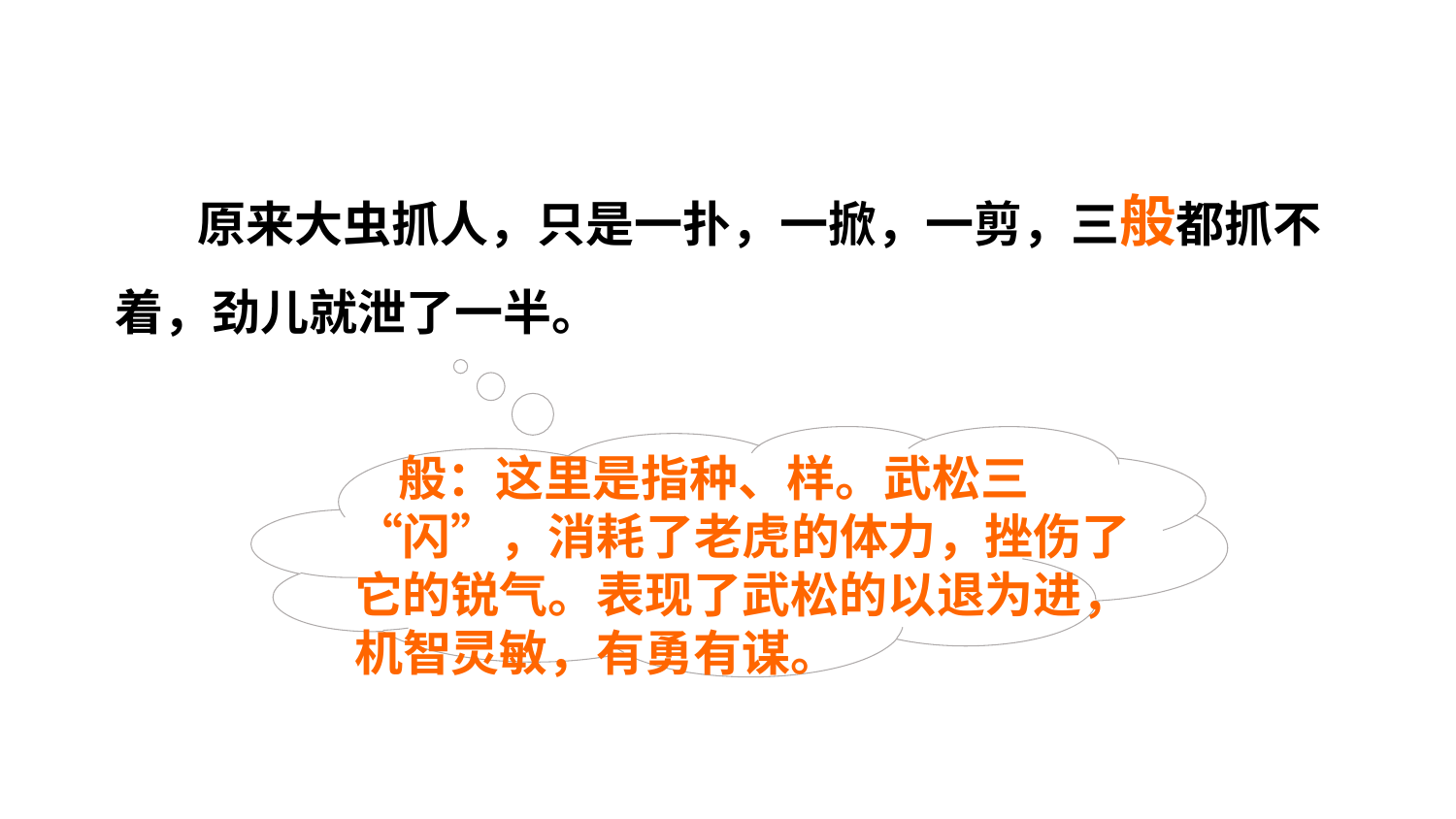

原来大虫抓人，只是一扑，一掀，一剪，三般都抓不着，劲儿就泄了一半。

   般：这里是指种、样。武松三“闪”，消耗了老虎的体力，挫伤了它的锐气。表现了武松的以退为进，机智灵敏，有勇有谋。